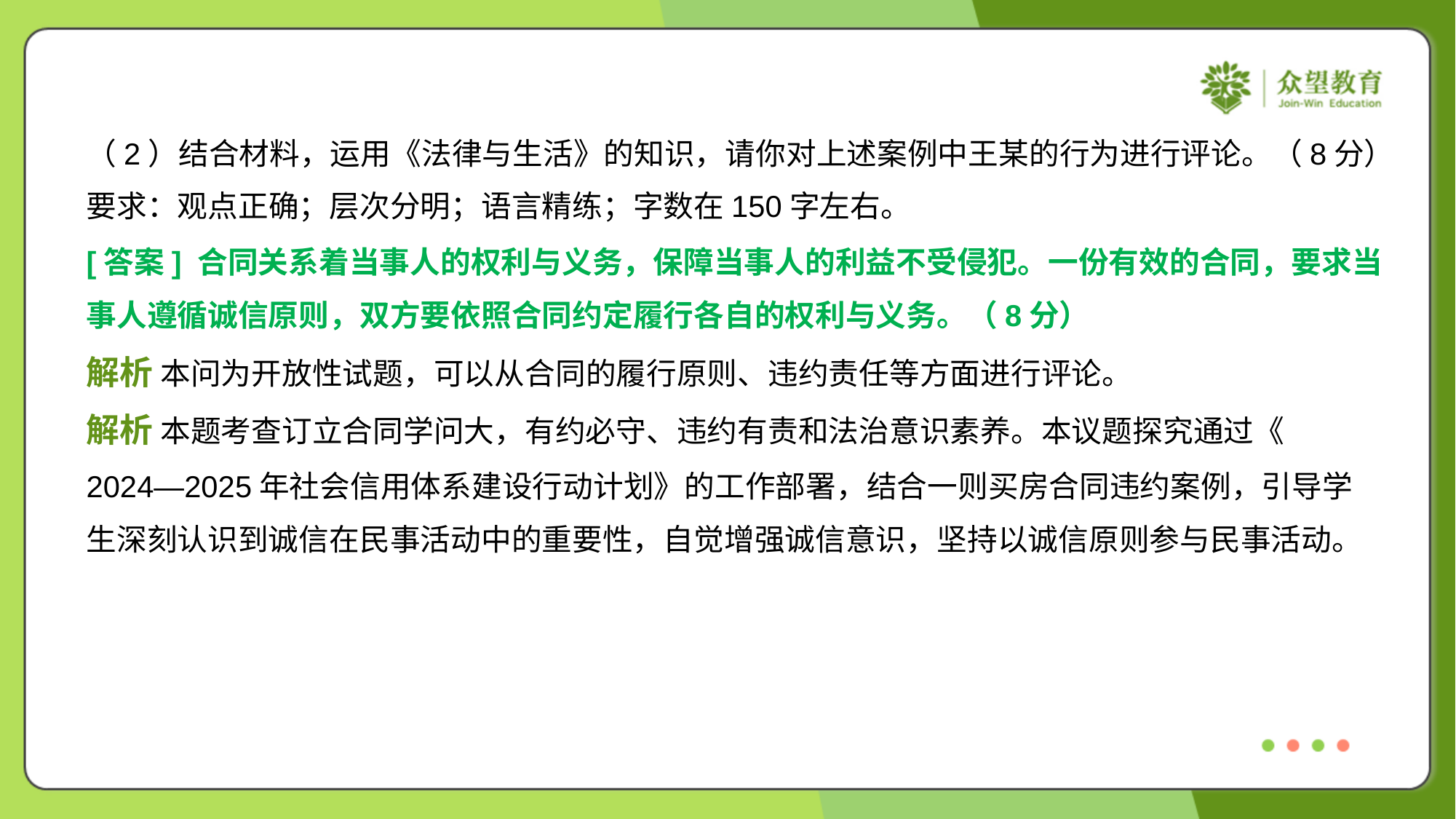

（2）结合材料，运用《法律与生活》的知识，请你对上述案例中王某的行为进行评论。（8分）
要求：观点正确；层次分明；语言精练；字数在150字左右。
[答案] 合同关系着当事人的权利与义务，保障当事人的利益不受侵犯。一份有效的合同，要求当
事人遵循诚信原则，双方要依照合同约定履行各自的权利与义务。（8分）
解析 本问为开放性试题，可以从合同的履行原则、违约责任等方面进行评论。
解析 本题考查订立合同学问大，有约必守、违约有责和法治意识素养。本议题探究通过《
2024—2025年社会信用体系建设行动计划》的工作部署，结合一则买房合同违约案例，引导学
生深刻认识到诚信在民事活动中的重要性，自觉增强诚信意识，坚持以诚信原则参与民事活动。